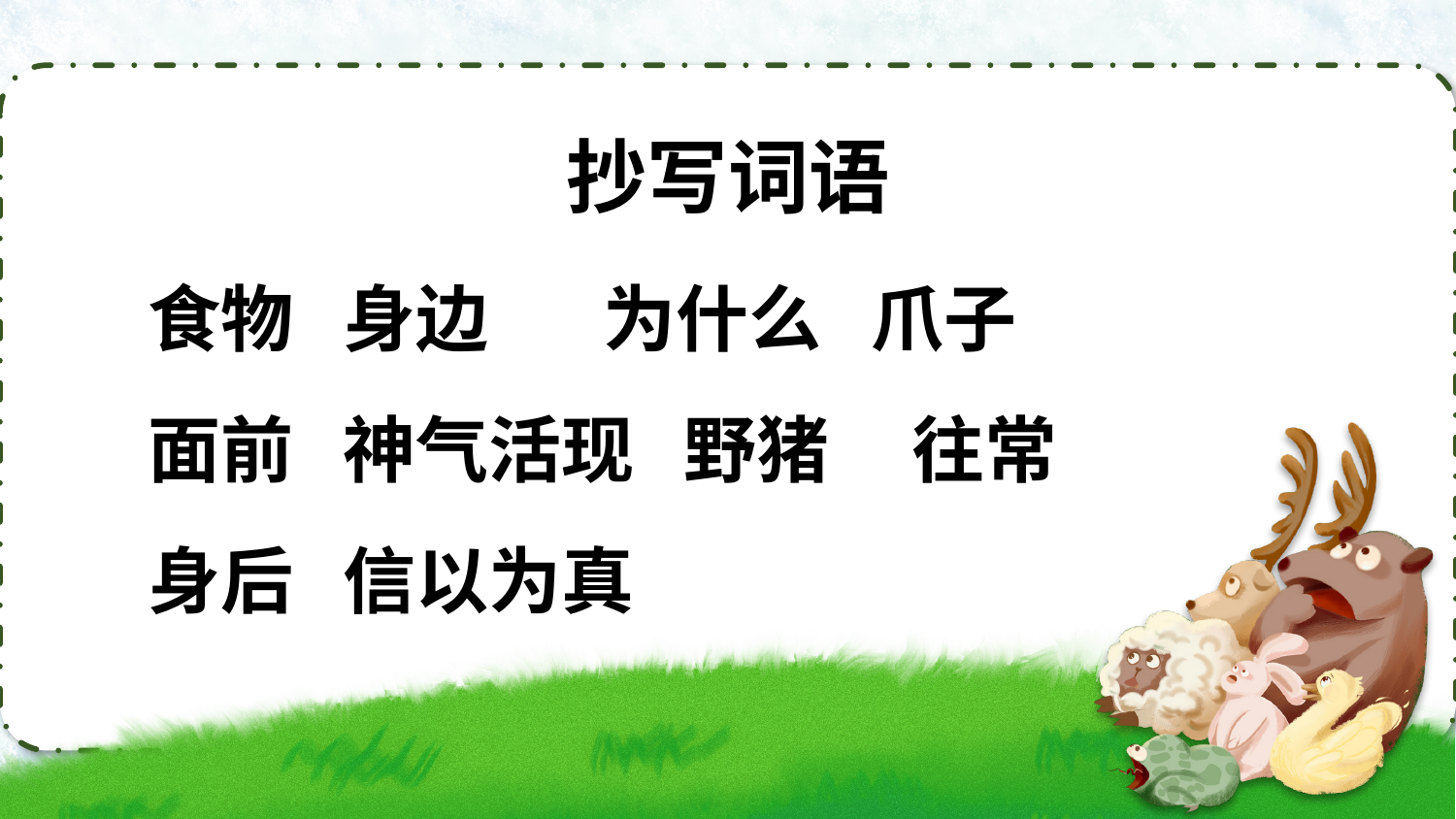

抄写词语
食物   身边       为什么   爪子
面前   神气活现   野猪     往常
身后   信以为真